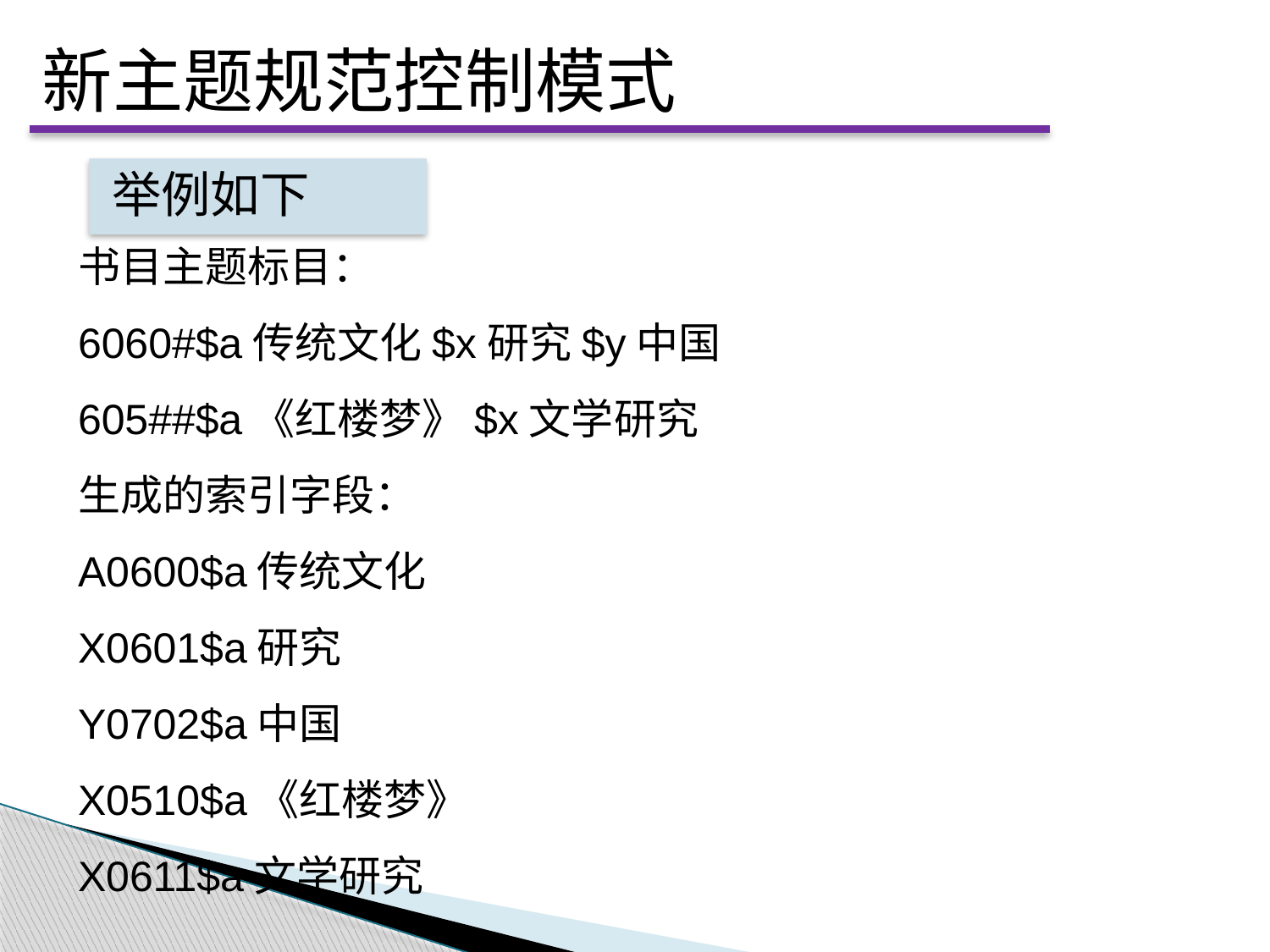

新主题规范控制模式

书目主题标目：
6060#$a传统文化$x研究$y中国
605##$a《红楼梦》$x文学研究
生成的索引字段：
A0600$a传统文化
X0601$a研究
Y0702$a中国
X0510$a《红楼梦》
X0611$a文学研究
举例如下